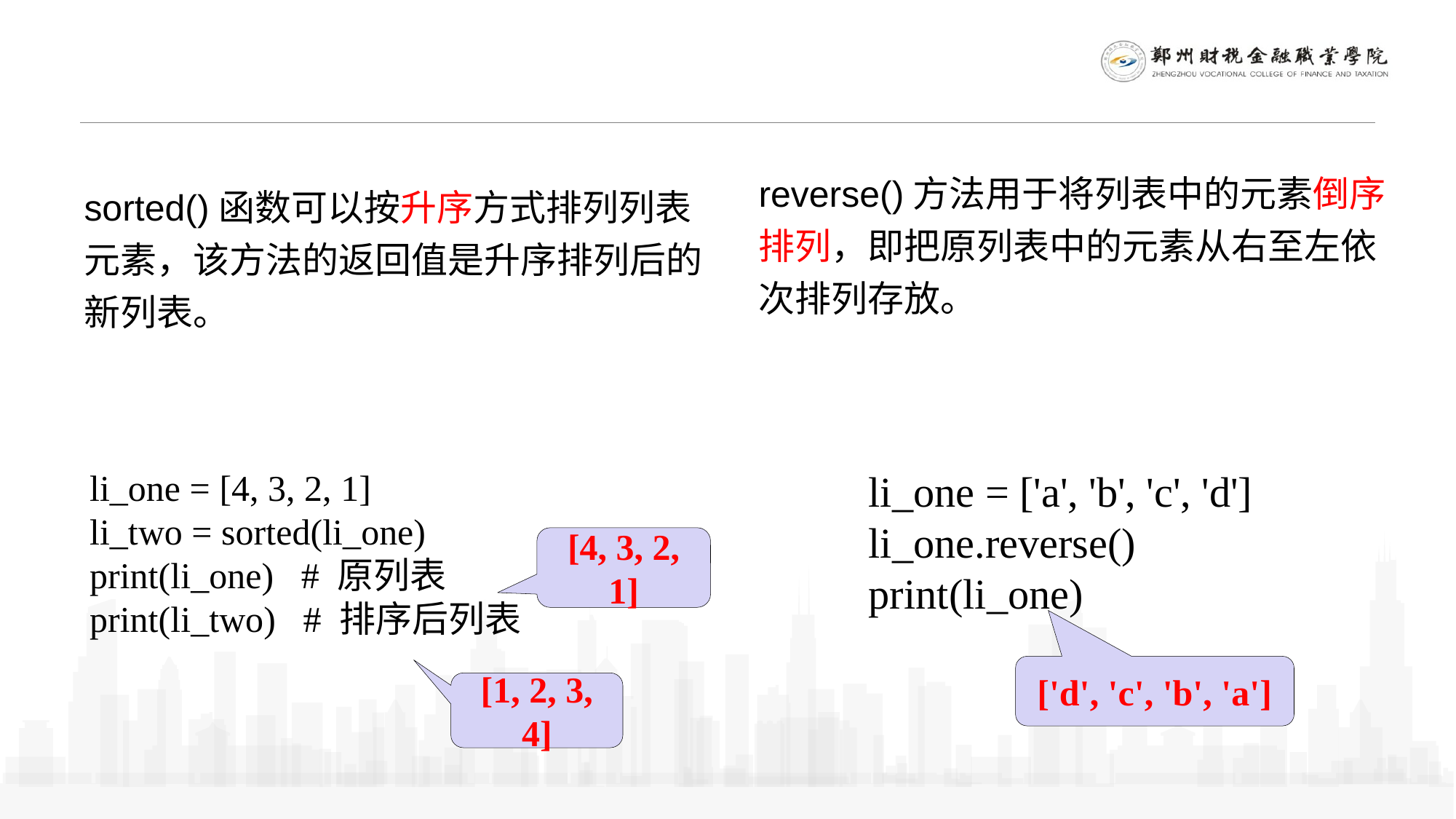

reverse()方法用于将列表中的元素倒序排列，即把原列表中的元素从右至左依次排列存放。
sorted()函数可以按升序方式排列列表元素，该方法的返回值是升序排列后的新列表。
li_one = [4, 3, 2, 1]
li_two = sorted(li_one)
print(li_one)   # 原列表
print(li_two)   # 排序后列表
li_one = ['a', 'b', 'c', 'd']
li_one.reverse()
print(li_one)
[4, 3, 2, 1]
['d', 'c', 'b', 'a']
[1, 2, 3, 4]